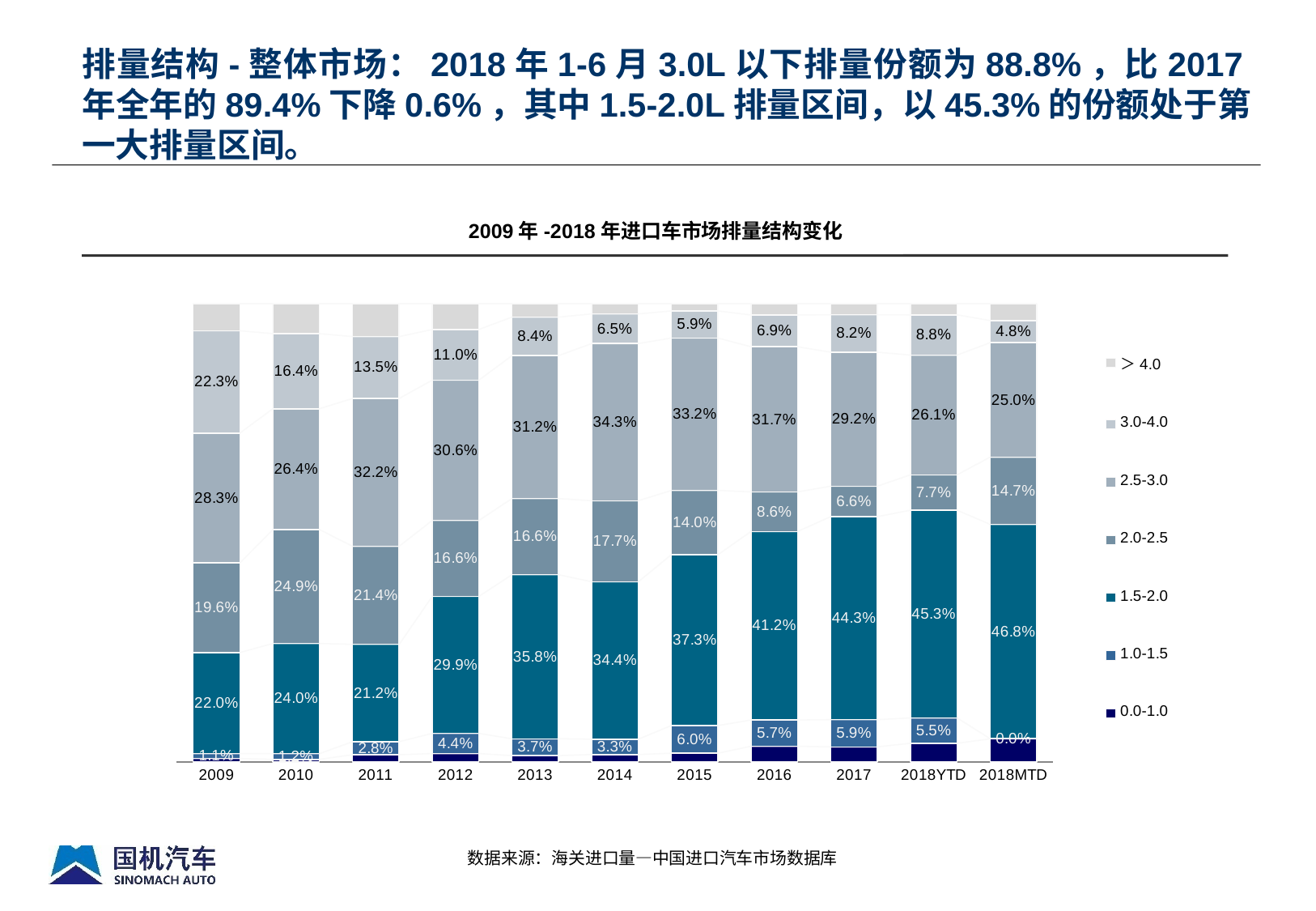

排量结构-整体市场：2018年1-6月3.0L以下排量份额为88.8%，比2017年全年的89.4%下降0.6%，其中1.5-2.0L排量区间，以45.3%的份额处于第一大排量区间。
2009年-2018年进口车市场排量结构变化

### Chart

| Category | 0.0-1.0 | 1.0-1.5 | 1.5-2.0 | 2.0-2.5 | 2.5-3.0 | 3.0-4.0 | ＞4.0 |
|---|---|---|---|---|---|---|---|
| 2009 | 0.007184608529265288 | 0.010749390579539199 | 0.2203271211763781 | 0.19559382453933075 | 0.28344473277240484 | 0.2234096091845561 | 0.0592907132185265 |
| 2010 | 0.005257206288936269 | 0.0124634952252014 | 0.24042317009279893 | 0.24867337887676821 | 0.2636863727610838 | 0.1638448410907603 | 0.06565153566445174 |
| 2011 | 0.015412360394022087 | 0.02844308243220207 | 0.21241642084317408 | 0.21424476941773007 | 0.3222569039100149 | 0.1352210317907349 | 0.0720054312121235 |
| 2012 | 0.01785794611128604 | 0.044126651605268984 | 0.29894548796082765 | 0.1657907371486224 | 0.3061802832779021 | 0.11045341171869758 | 0.05664548217739699 |
| 2013 | 0.013383546614158014 | 0.03675379190494994 | 0.3580334254633408 | 0.1663016582544859 | 0.31187706254020214 | 0.08406299328595797 | 0.029587521936905628 |
| 2014 | 0.015806702272415627 | 0.03344526055602639 | 0.3435436744710998 | 0.17696291634289843 | 0.3429234452957168 | 0.06474011202098373 | 0.022577889040859882 |
| 2015 | 0.018603619571894957 | 0.06043693960389248 | 0.3727860235749171 | 0.14046117896854637 | 0.33246070383245635 | 0.05915908335854408 | 0.016092451089750635 |
| 2016 | 0.033918526374031664 | 0.05726861244313292 | 0.41150252059510634 | 0.08636016076478546 | 0.3166238242346004 | 0.06936823742776357 | 0.02495811816058035 |
| 2017 | 0.03250419504491166 | 0.059348369690389216 | 0.4432213009574573 | 0.0663376435363407 | 0.29239298522686236 | 0.08199832198203548 | 0.02419718356200441 |
| 2018YTD | 0.040411639366388724 | 0.055280573693049416 | 0.4533299111182904 | 0.07719233807354382 | 0.2613923252402373 | 0.08777096530803279 | 0.02462224720045846 |
| 2018MTD | 0.04996071241487692 | 0.0003928758512310116 | 0.46778418019905776 | 0.14673913043478293 | 0.2497380827658464 | 0.04832372970141435 | 0.03706128863279204 |
数据来源：海关进口量—中国进口汽车市场数据库